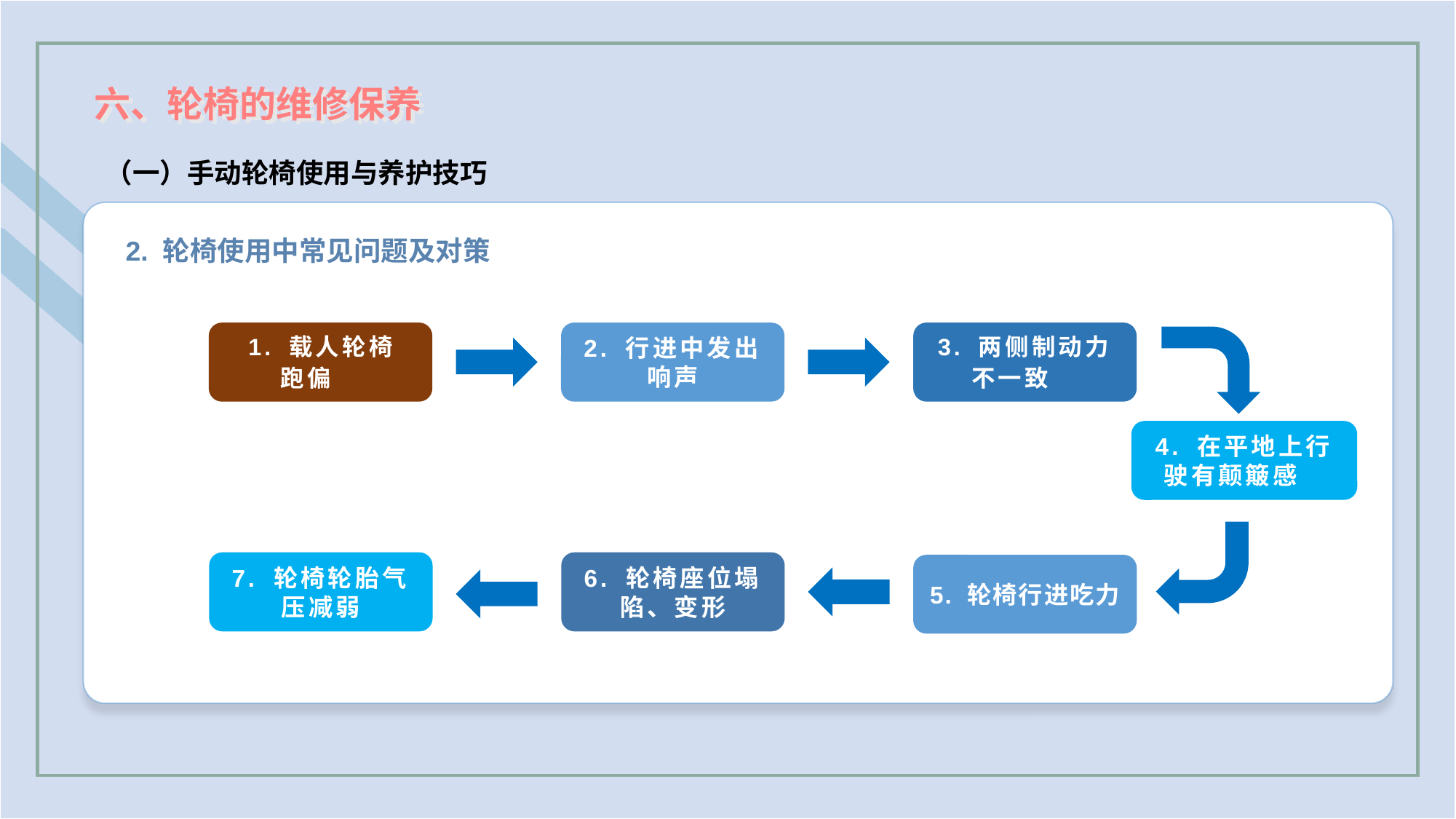

六、轮椅的维修保养
（一）手动轮椅使用与养护技巧

2. 轮椅使用中常见问题及对策
1. 载人轮椅
跑偏

2. 行进中发出响声

3. 两侧制动力不一致

4. 在平地上行驶有颠簸感

5. 轮椅行进吃力
7. 轮椅轮胎气压减弱

6. 轮椅座位塌陷、变形